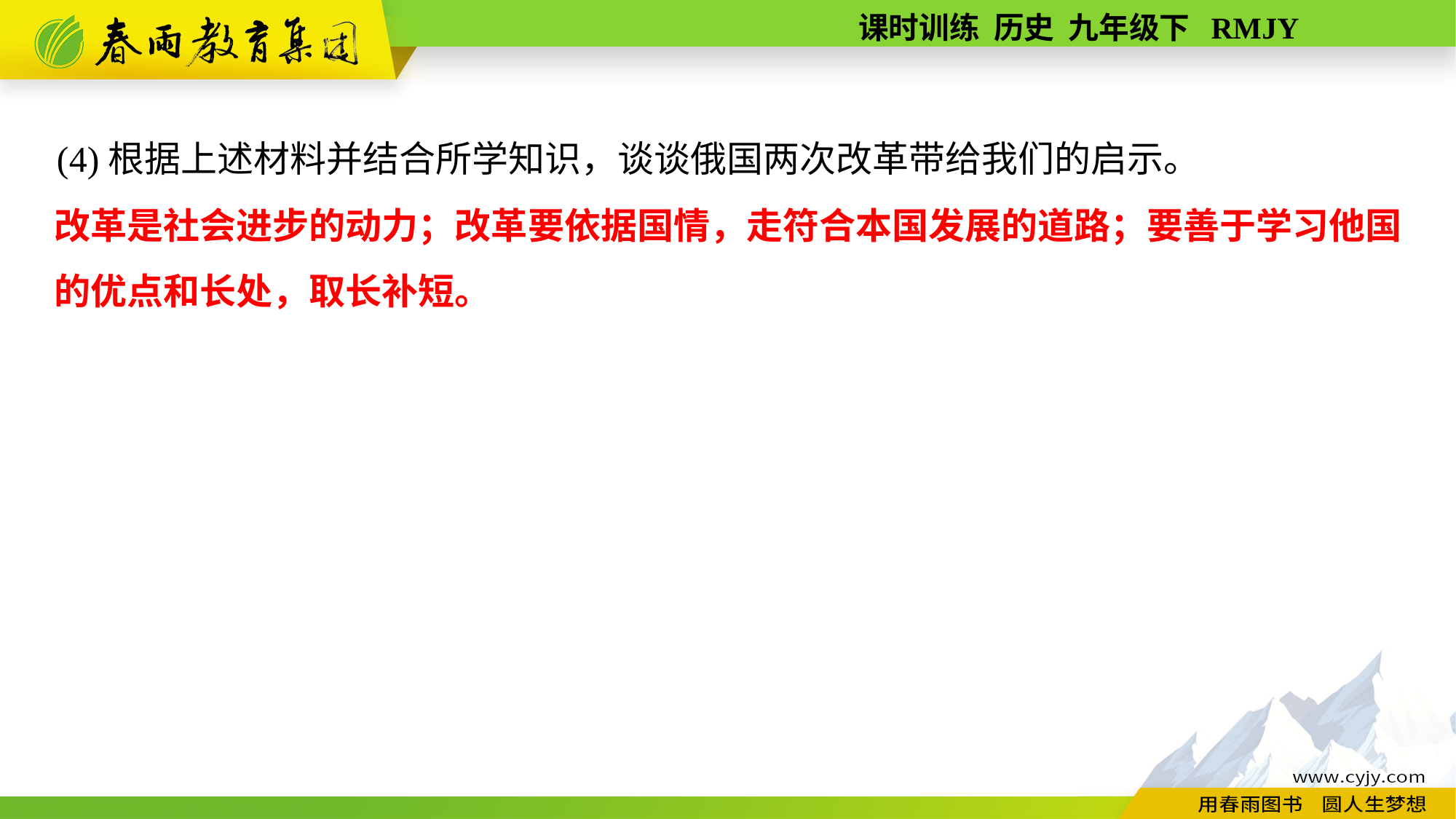

(4)根据上述材料并结合所学知识，谈谈俄国两次改革带给我们的启示。
改革是社会进步的动力；改革要依据国情，走符合本国发展的道路；要善于学习他国的优点和长处，取长补短。